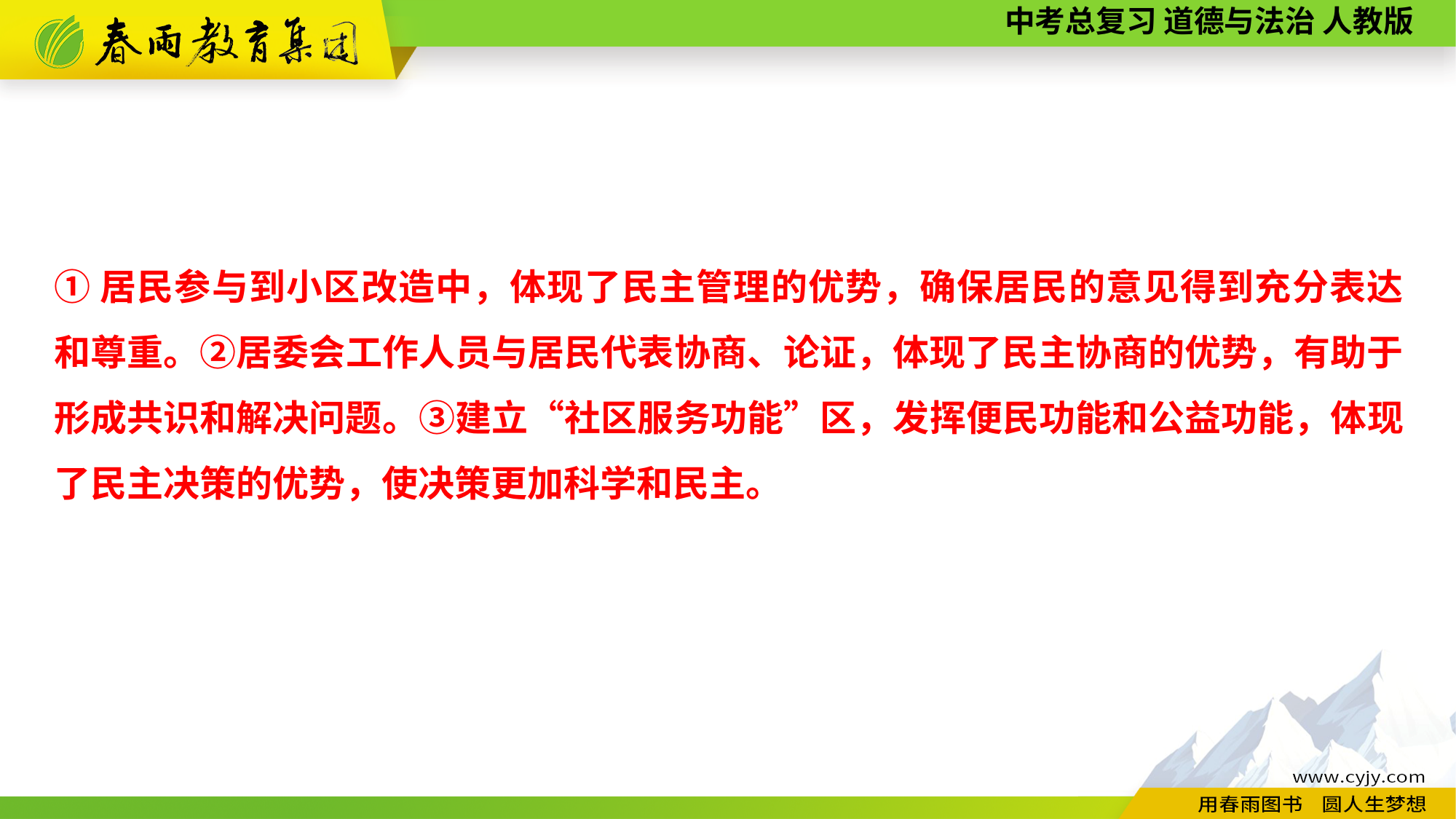

①居民参与到小区改造中，体现了民主管理的优势，确保居民的意见得到充分表达和尊重。②居委会工作人员与居民代表协商、论证，体现了民主协商的优势，有助于形成共识和解决问题。③建立“社区服务功能”区，发挥便民功能和公益功能，体现了民主决策的优势，使决策更加科学和民主。